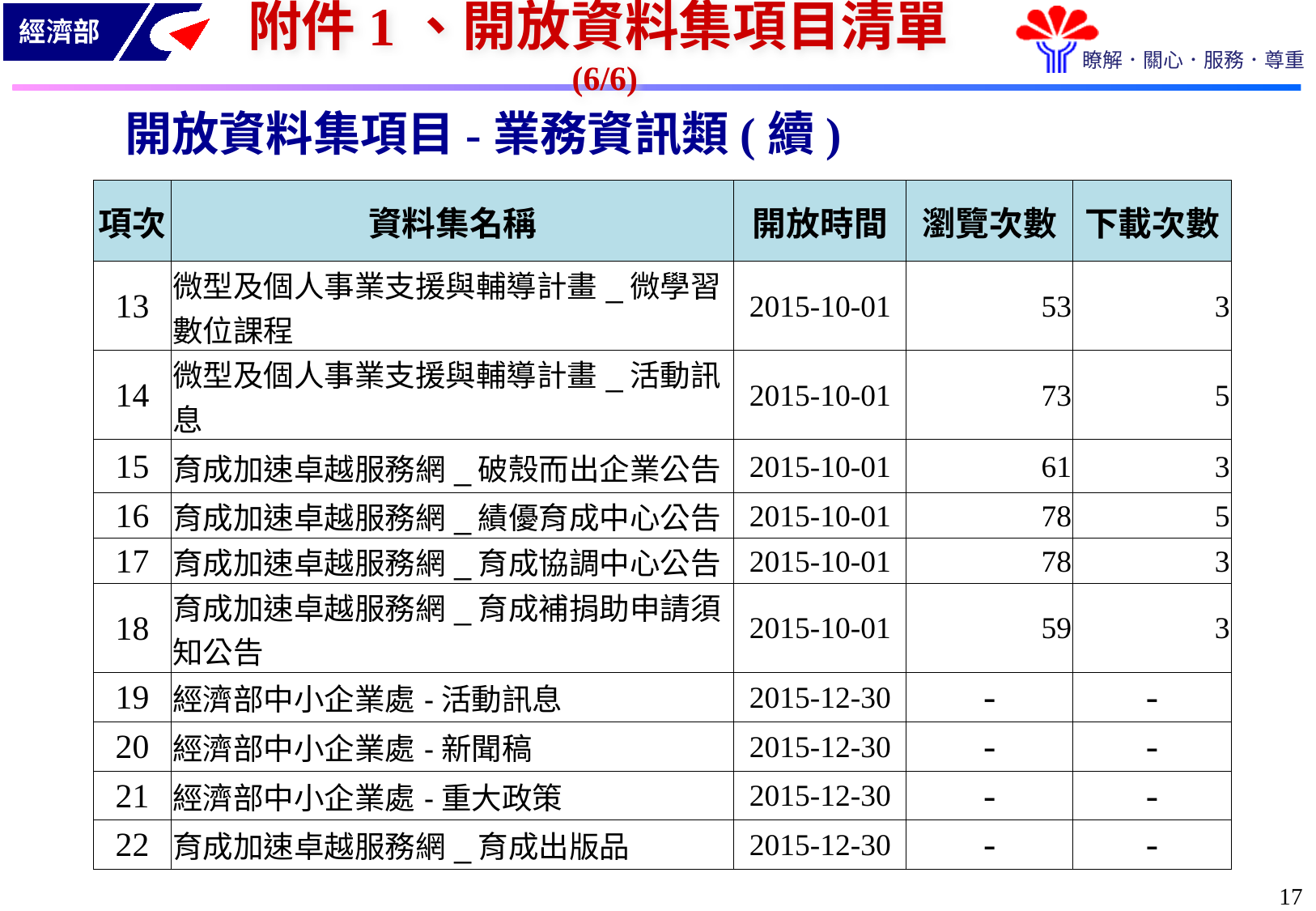

附件1、開放資料集項目清單(6/6)
開放資料集項目-業務資訊類(續)

| 項次 | 資料集名稱 | 開放時間 | 瀏覽次數 | 下載次數 |
| --- | --- | --- | --- | --- |
| 13 | 微型及個人事業支援與輔導計畫\_微學習數位課程 | 2015-10-01 | 53 | 3 |
| 14 | 微型及個人事業支援與輔導計畫\_活動訊息 | 2015-10-01 | 73 | 5 |
| 15 | 育成加速卓越服務網\_破殼而出企業公告 | 2015-10-01 | 61 | 3 |
| 16 | 育成加速卓越服務網\_績優育成中心公告 | 2015-10-01 | 78 | 5 |
| 17 | 育成加速卓越服務網\_育成協調中心公告 | 2015-10-01 | 78 | 3 |
| 18 | 育成加速卓越服務網\_育成補捐助申請須知公告 | 2015-10-01 | 59 | 3 |
| 19 | 經濟部中小企業處-活動訊息 | 2015-12-30 | - | - |
| 20 | 經濟部中小企業處-新聞稿 | 2015-12-30 | - | - |
| 21 | 經濟部中小企業處-重大政策 | 2015-12-30 | - | - |
| 22 | 育成加速卓越服務網\_育成出版品 | 2015-12-30 | - | - |
17